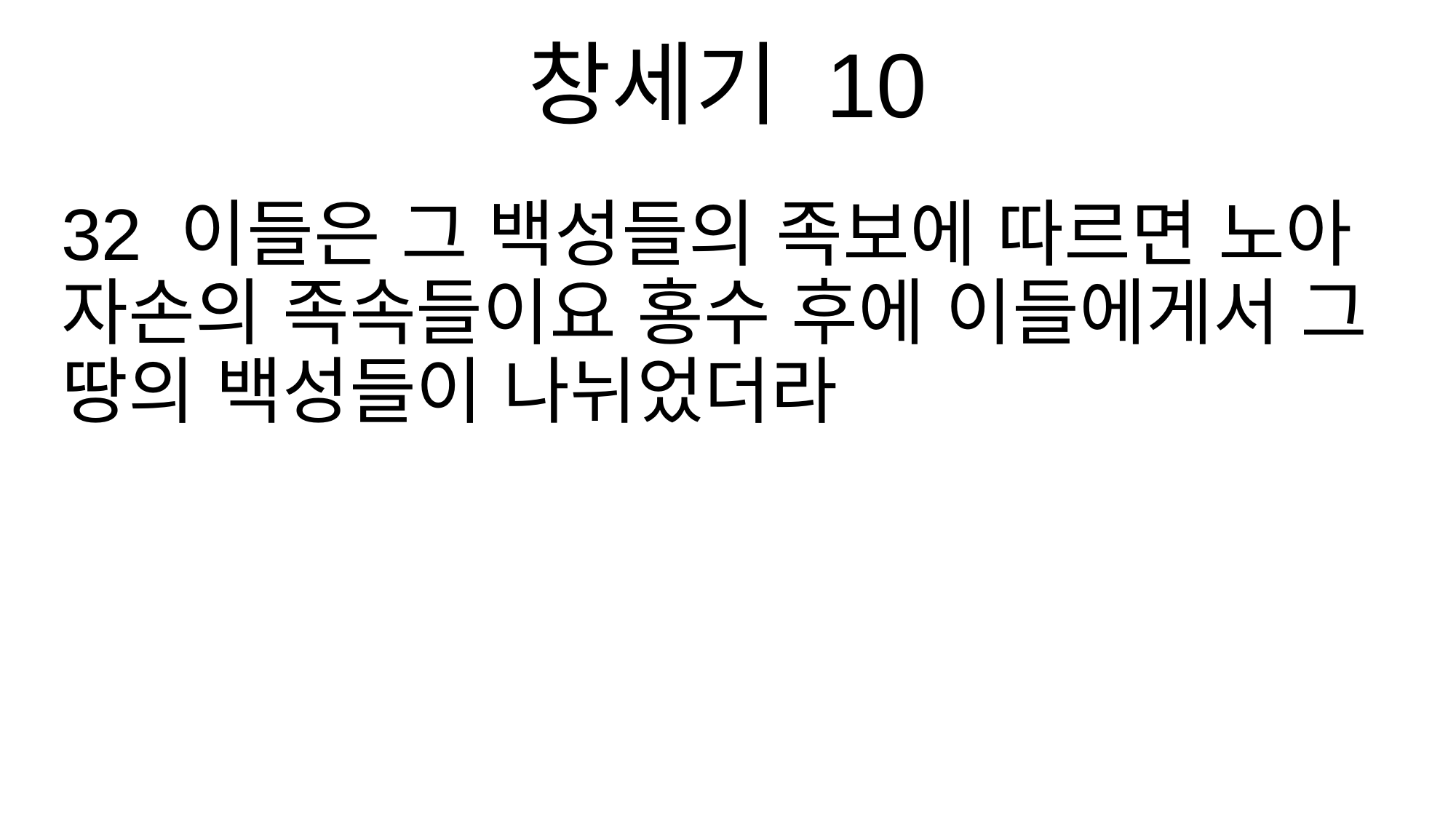

창세기 10
32 이들은 그 백성들의 족보에 따르면 노아 자손의 족속들이요 홍수 후에 이들에게서 그 땅의 백성들이 나뉘었더라